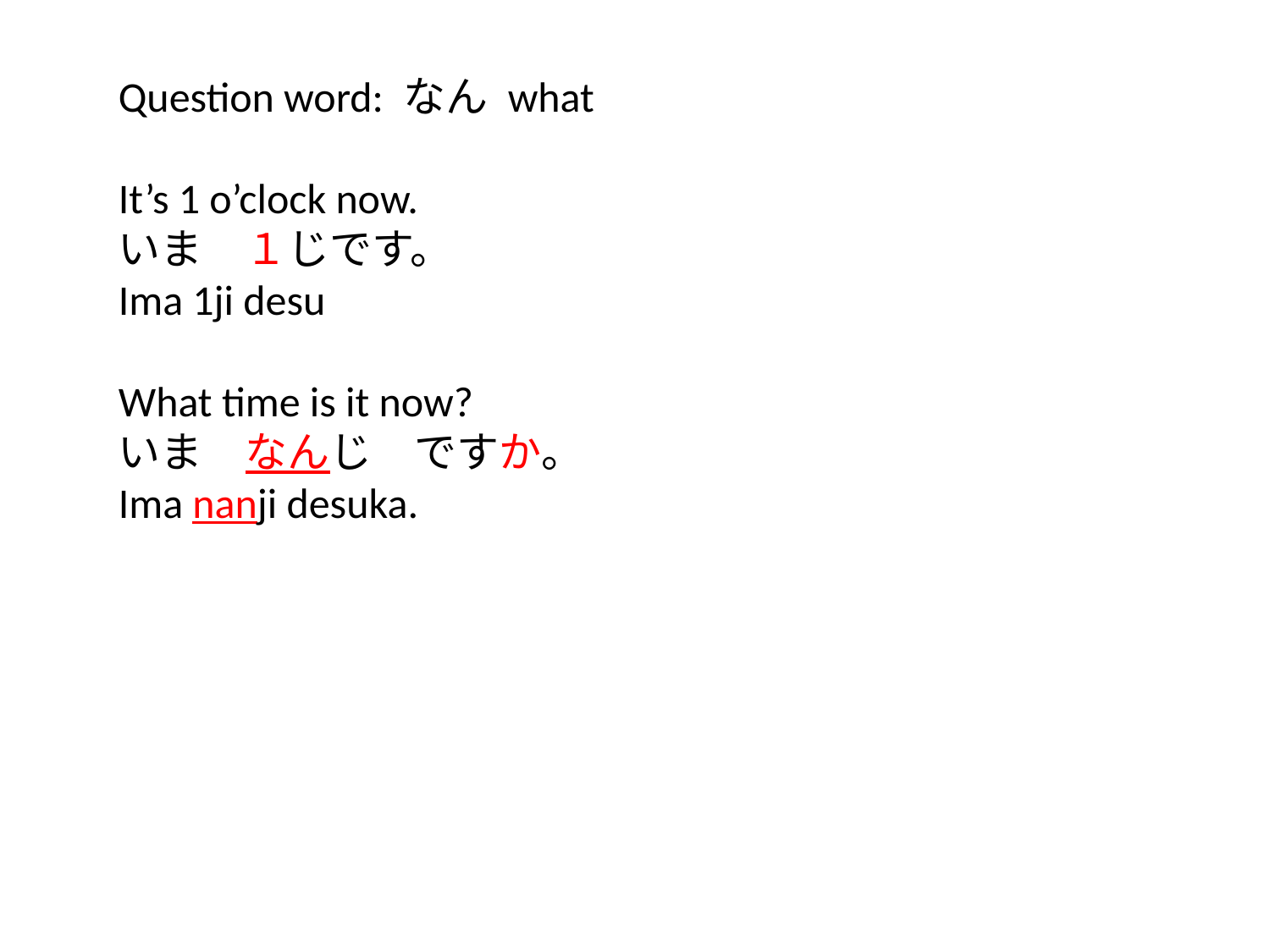

Question word: なん what

It’s 1 o’clock now.
いま　１じです。
Ima 1ji desu

What time is it now?
いま　なんじ　ですか。
Ima nanji desuka.